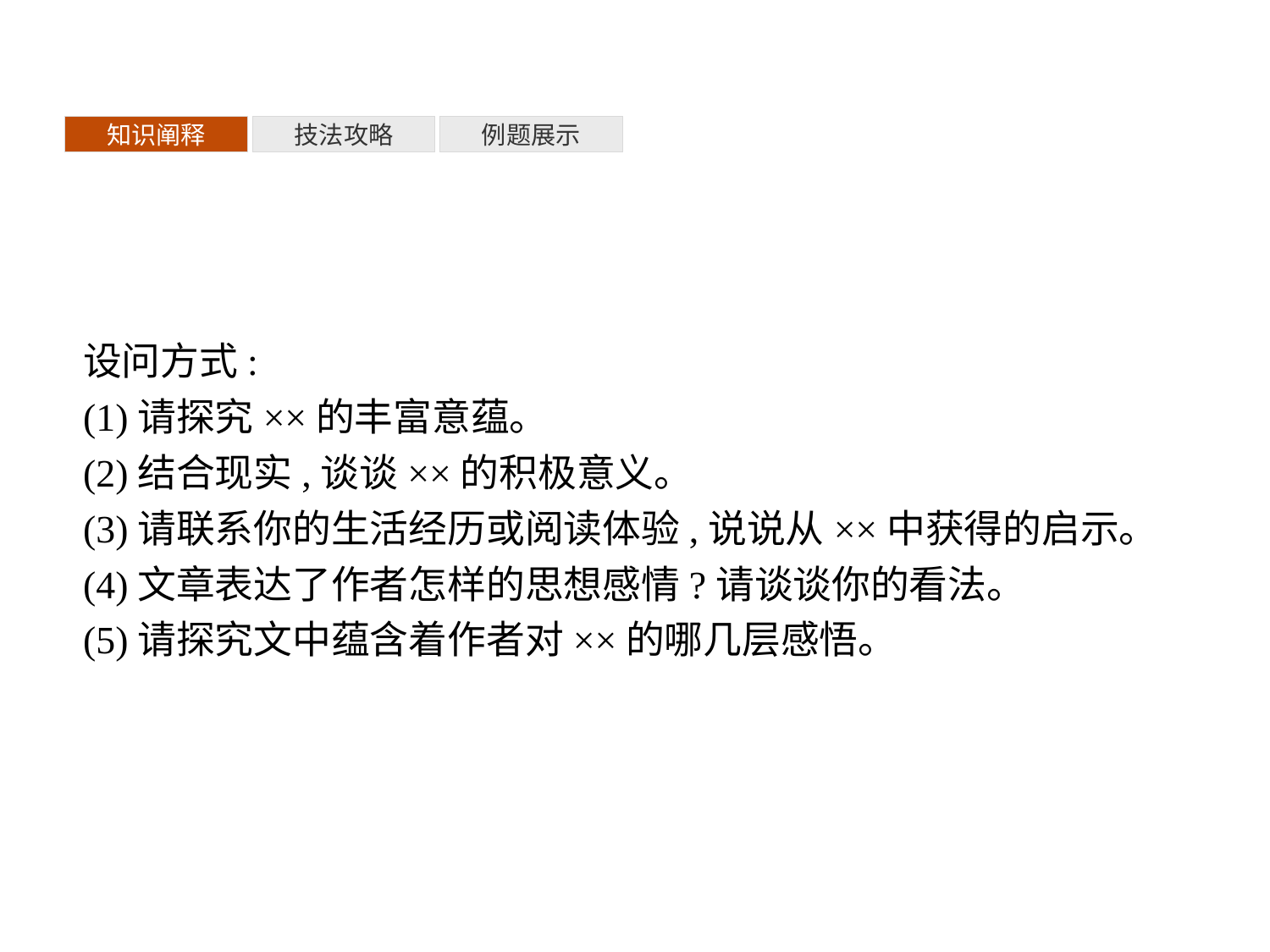

知识阐释
技法攻略
例题展示
设问方式:
(1)请探究××的丰富意蕴。
(2)结合现实,谈谈××的积极意义。
(3)请联系你的生活经历或阅读体验,说说从××中获得的启示。
(4)文章表达了作者怎样的思想感情?请谈谈你的看法。
(5)请探究文中蕴含着作者对××的哪几层感悟。